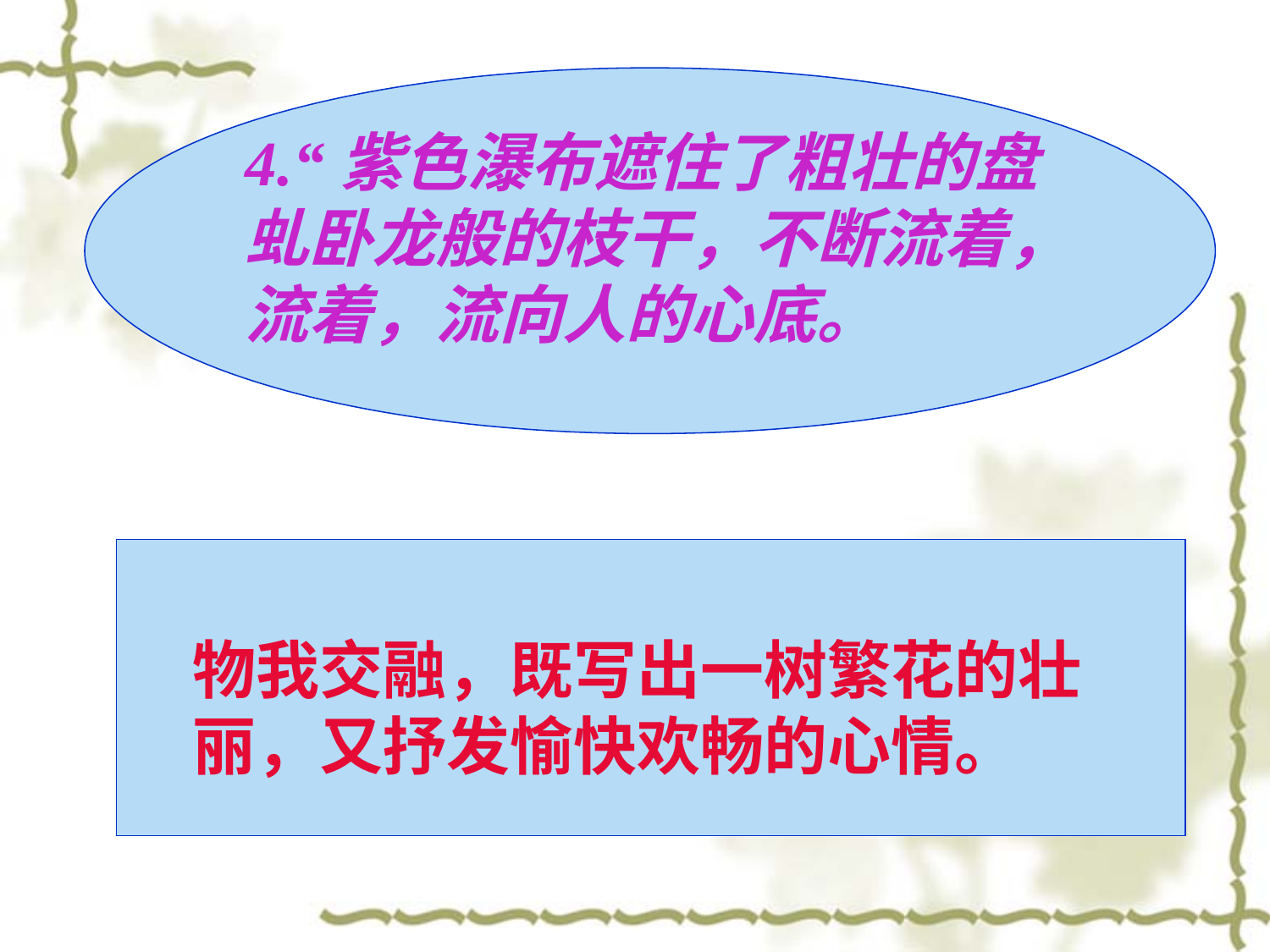

4.“紫色瀑布遮住了粗壮的盘虬卧龙般的枝干，不断流着，流着，流向人的心底。

物我交融，既写出一树繁花的壮丽，又抒发愉快欢畅的心情。